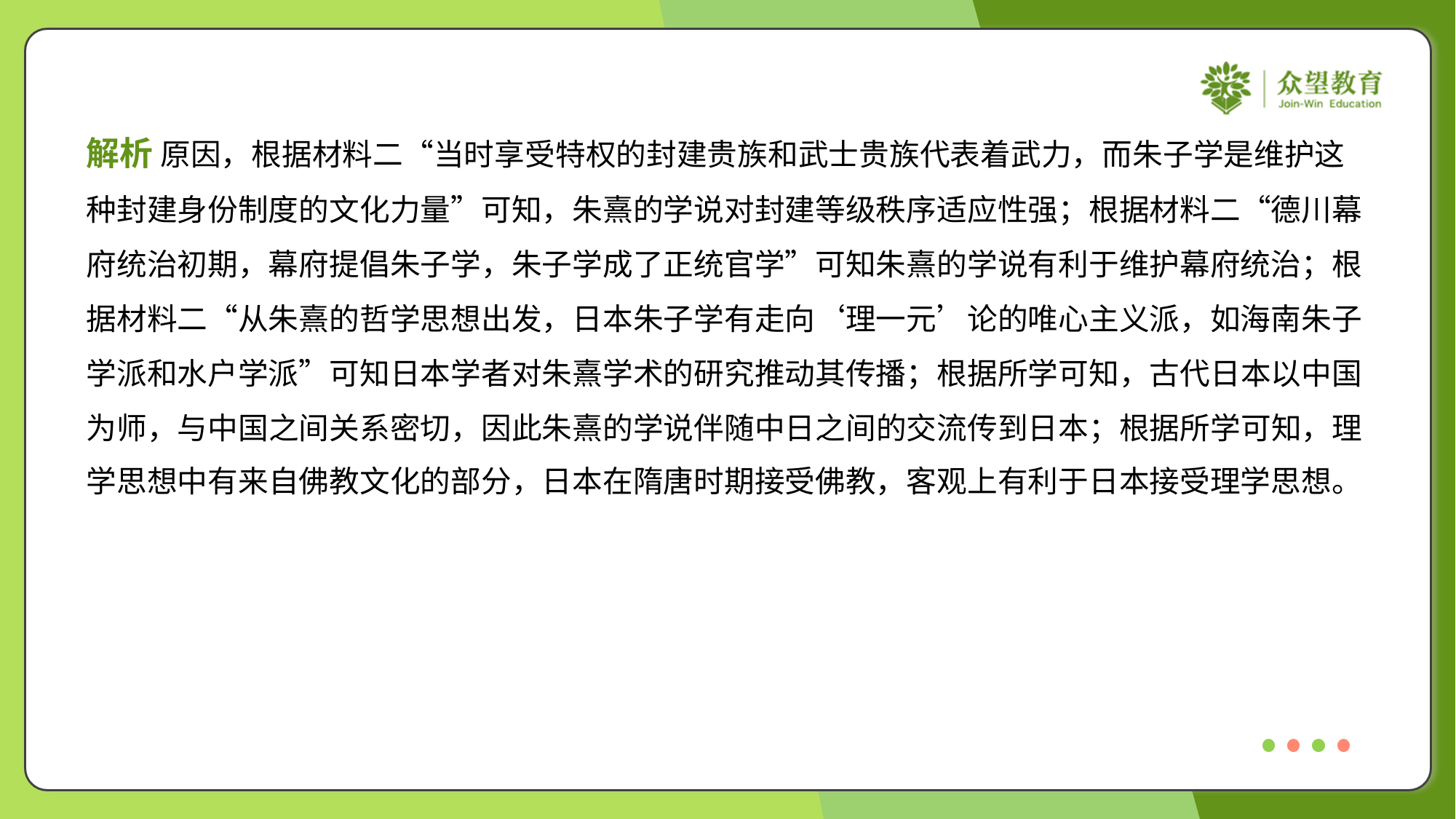

解析 原因，根据材料二“当时享受特权的封建贵族和武士贵族代表着武力，而朱子学是维护这
种封建身份制度的文化力量”可知，朱熹的学说对封建等级秩序适应性强；根据材料二“德川幕
府统治初期，幕府提倡朱子学，朱子学成了正统官学”可知朱熹的学说有利于维护幕府统治；根
据材料二“从朱熹的哲学思想出发，日本朱子学有走向‘理一元’论的唯心主义派，如海南朱子
学派和水户学派”可知日本学者对朱熹学术的研究推动其传播；根据所学可知，古代日本以中国
为师，与中国之间关系密切，因此朱熹的学说伴随中日之间的交流传到日本；根据所学可知，理
学思想中有来自佛教文化的部分，日本在隋唐时期接受佛教，客观上有利于日本接受理学思想。